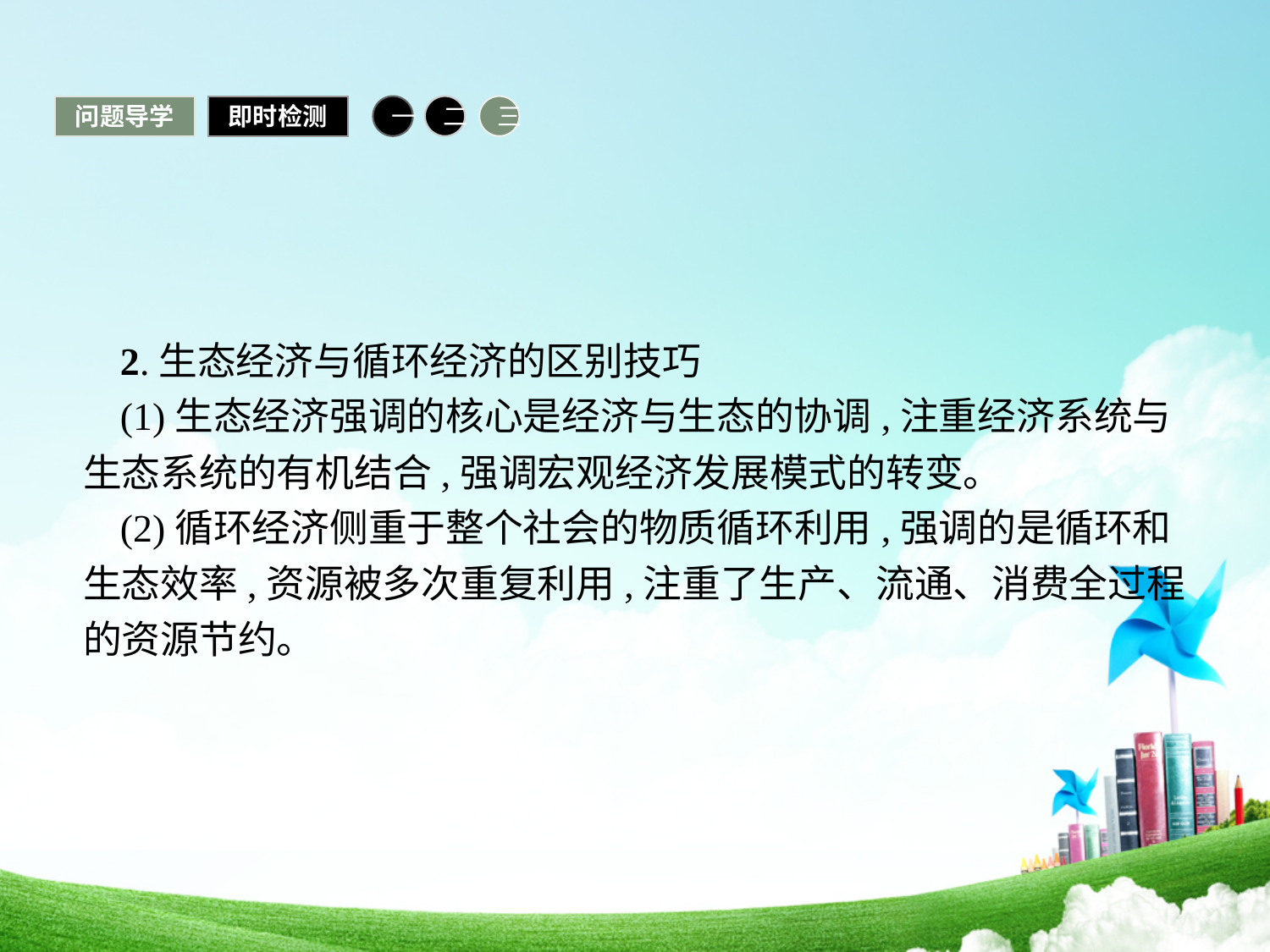

问题导学
即时检测
一
二
三
2.生态经济与循环经济的区别技巧
(1)生态经济强调的核心是经济与生态的协调,注重经济系统与生态系统的有机结合,强调宏观经济发展模式的转变。
(2)循环经济侧重于整个社会的物质循环利用,强调的是循环和生态效率,资源被多次重复利用,注重了生产、流通、消费全过程的资源节约。